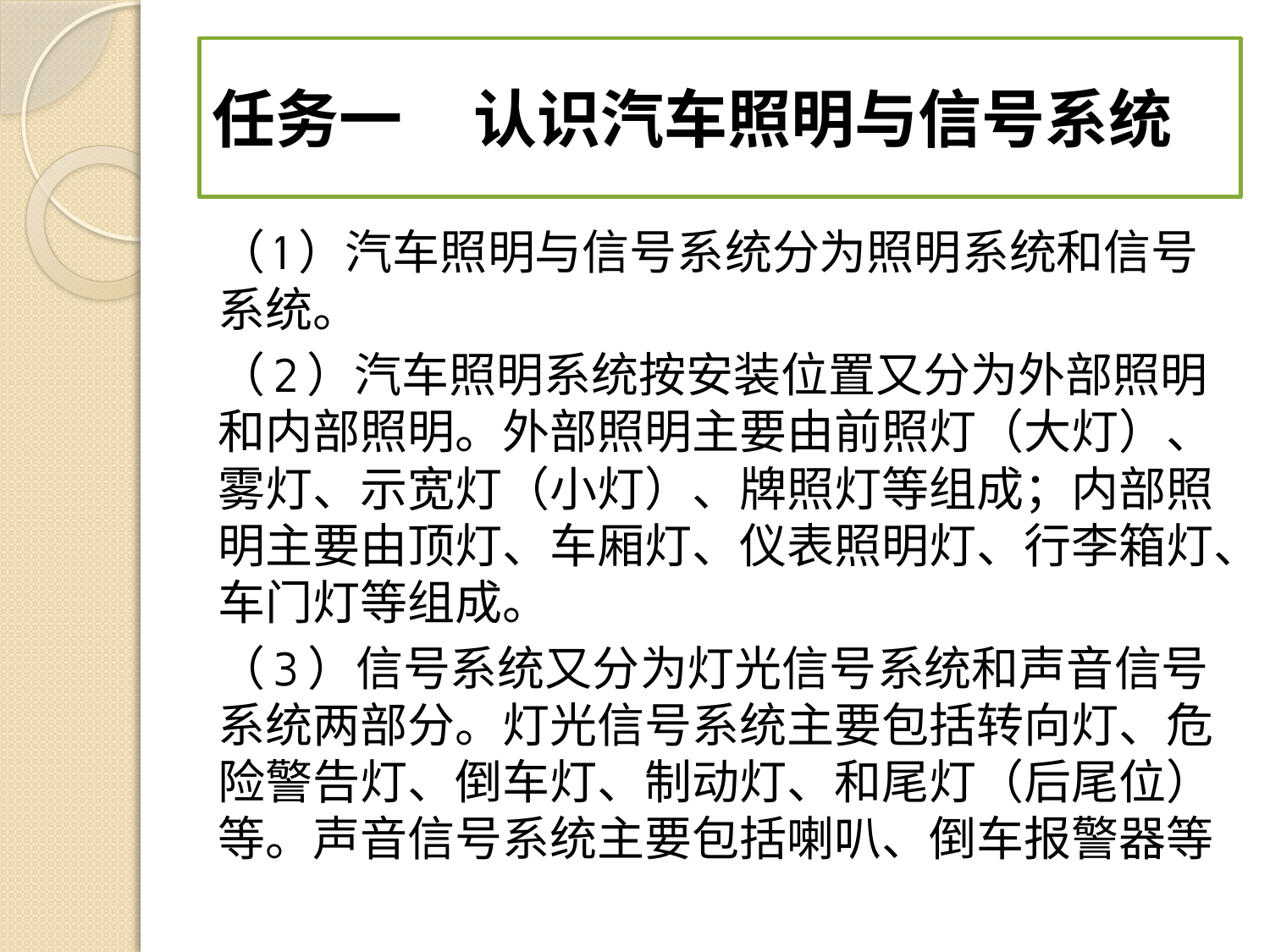

# 任务一     认识汽车照明与信号系统
（1）汽车照明与信号系统分为照明系统和信号系统。
（2）汽车照明系统按安装位置又分为外部照明和内部照明。外部照明主要由前照灯（大灯）、雾灯、示宽灯（小灯）、牌照灯等组成；内部照明主要由顶灯、车厢灯、仪表照明灯、行李箱灯、车门灯等组成。
（3）信号系统又分为灯光信号系统和声音信号系统两部分。灯光信号系统主要包括转向灯、危险警告灯、倒车灯、制动灯、和尾灯（后尾位）等。声音信号系统主要包括喇叭、倒车报警器等